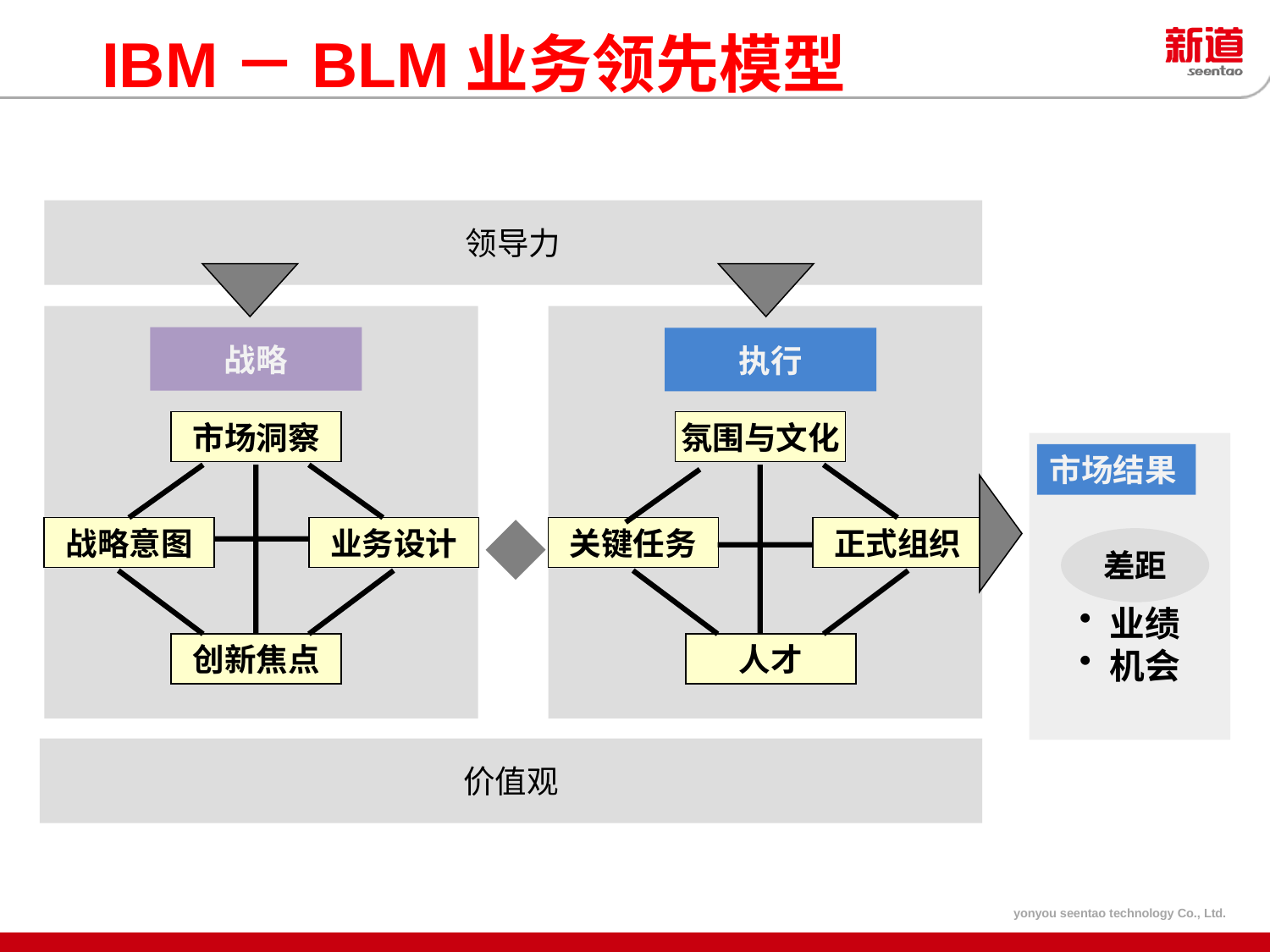

IBM－BLM业务领先模型
领导力

战略
执行
市场洞察

战略意图
业务设计

创新焦点
氛围与文化

业绩
机会
市场结果

关键任务
正式组织

差距

人才
价值观